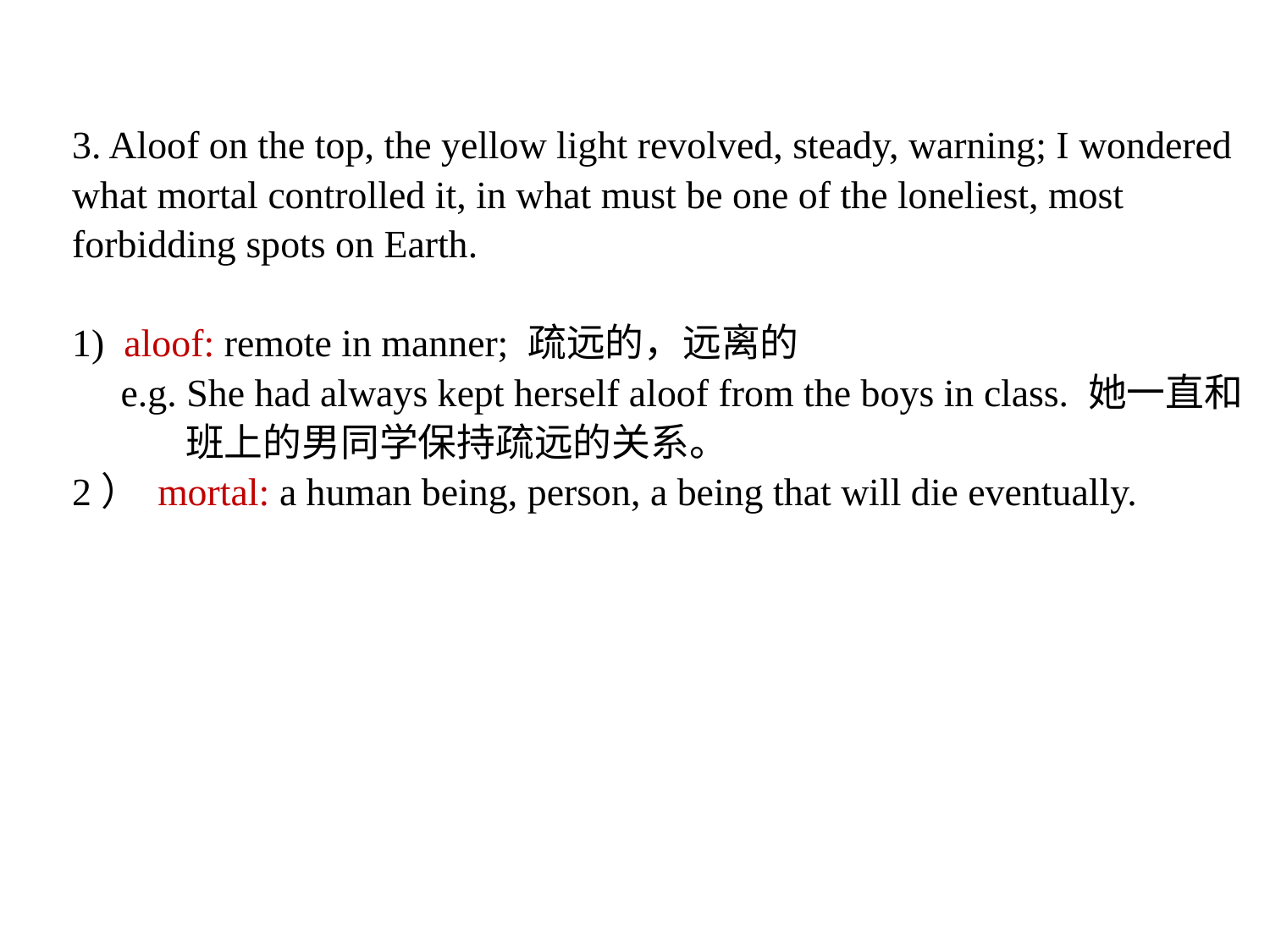

3. Aloof on the top, the yellow light revolved, steady, warning; I wondered
what mortal controlled it, in what must be one of the loneliest, most
forbidding spots on Earth.

1)  aloof: remote in manner; 疏远的，远离的
     e.g. She had always kept herself aloof from the boys in class. 她一直和
            班上的男同学保持疏远的关系。
2） mortal: a human being, person, a being that will die eventually.